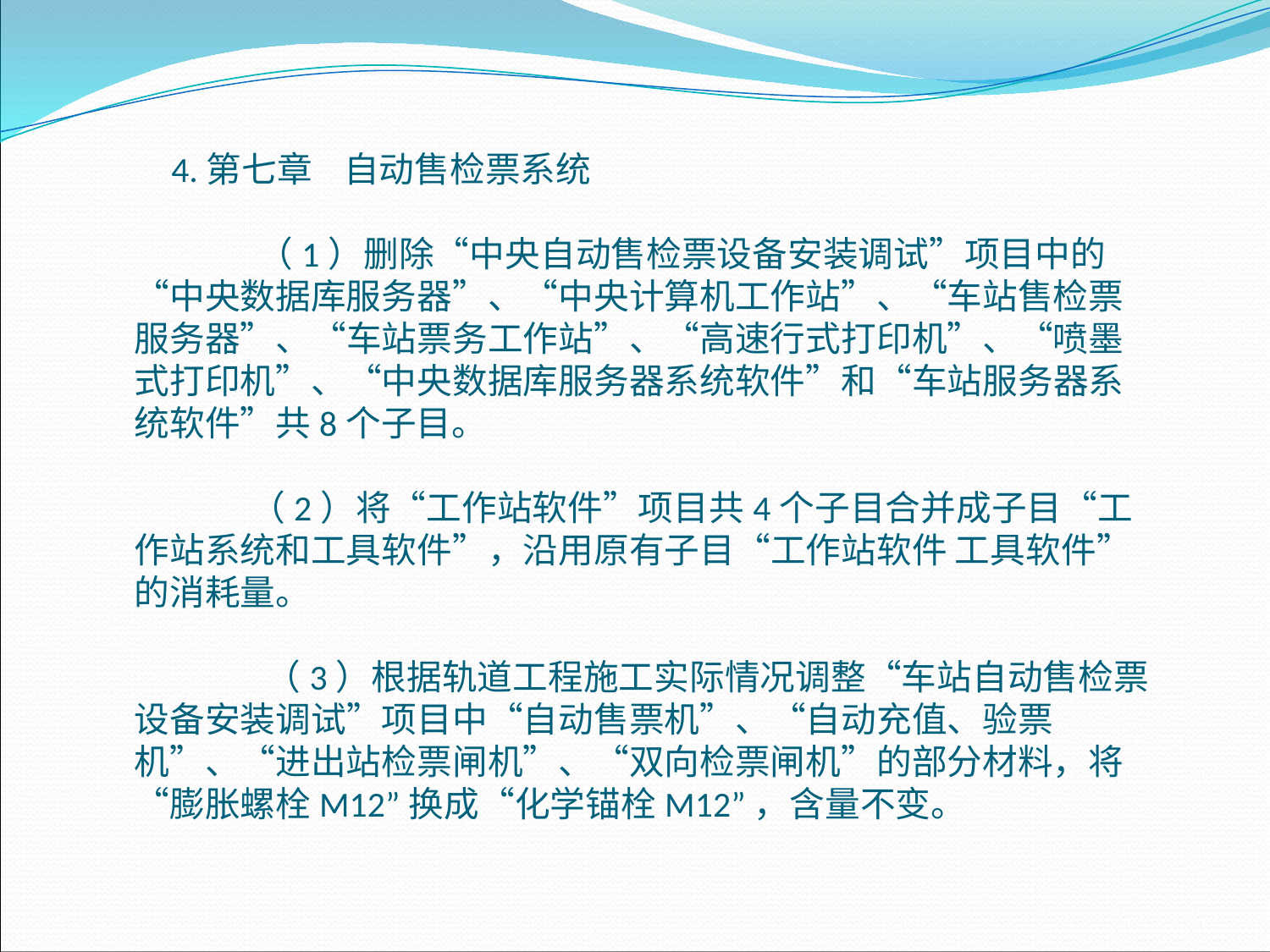

4.第七章    自动售检票系统
          （1）删除“中央自动售检票设备安装调试”项目中的“中央数据库服务器”、“中央计算机工作站”、“车站售检票服务器”、“车站票务工作站”、“高速行式打印机”、“喷墨式打印机”、“中央数据库服务器系统软件”和“车站服务器系统软件”共8个子目。
         （2）将“工作站软件”项目共4个子目合并成子目“工作站系统和工具软件”，沿用原有子目“工作站软件 工具软件”的消耗量。
           （3）根据轨道工程施工实际情况调整“车站自动售检票设备安装调试”项目中“自动售票机”、“自动充值、验票机”、“进出站检票闸机”、“双向检票闸机”的部分材料，将“膨胀螺栓M12”换成“化学锚栓M12”，含量不变。